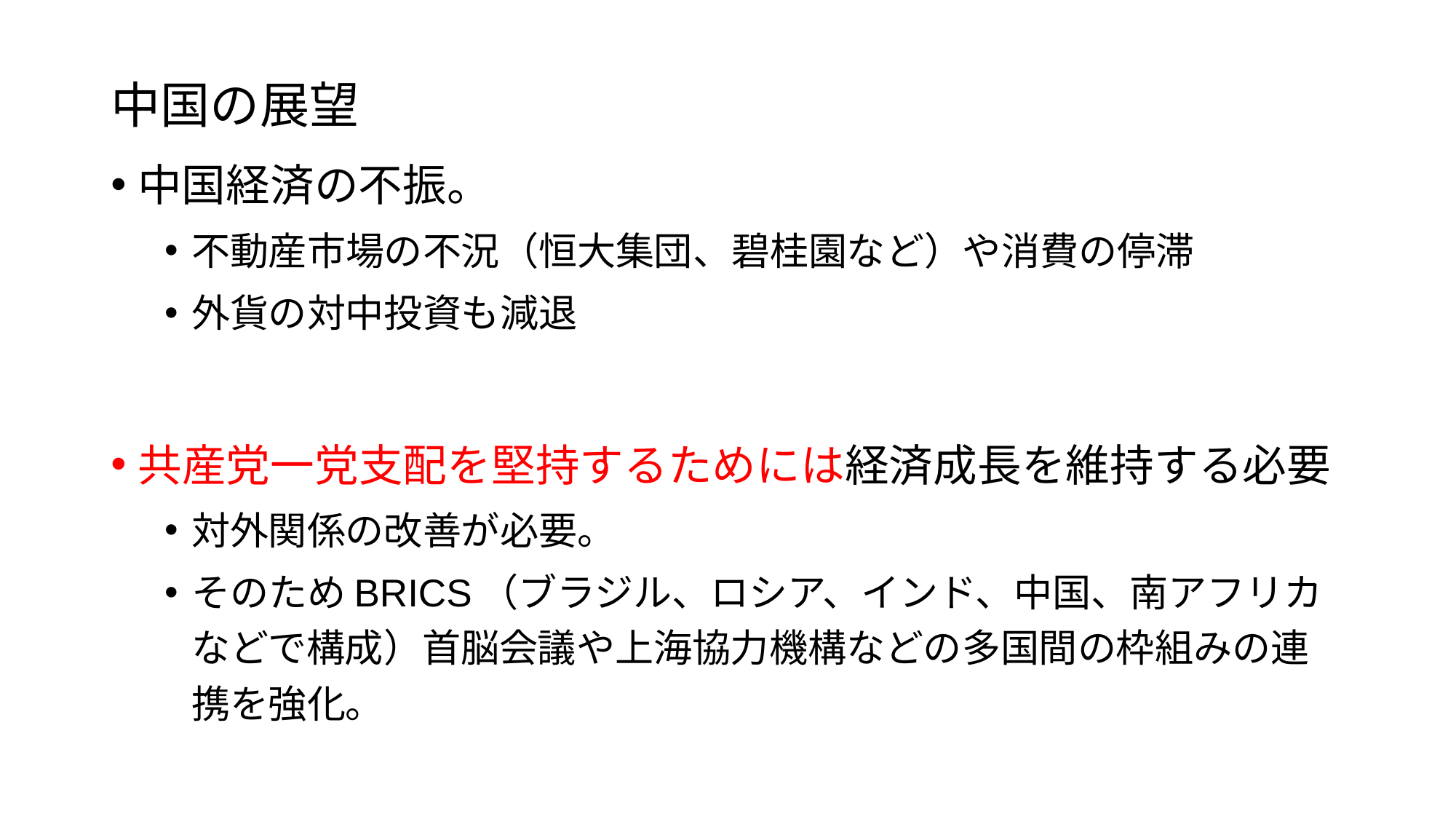

中国の展望
中国経済の不振。
不動産市場の不況（恒大集団、碧桂園など）や消費の停滞
外貨の対中投資も減退

共産党一党支配を堅持するためには経済成長を維持する必要
対外関係の改善が必要。
そのためBRICS（ブラジル、ロシア、インド、中国、南アフリカなどで構成）首脳会議や上海協力機構などの多国間の枠組みの連携を強化。